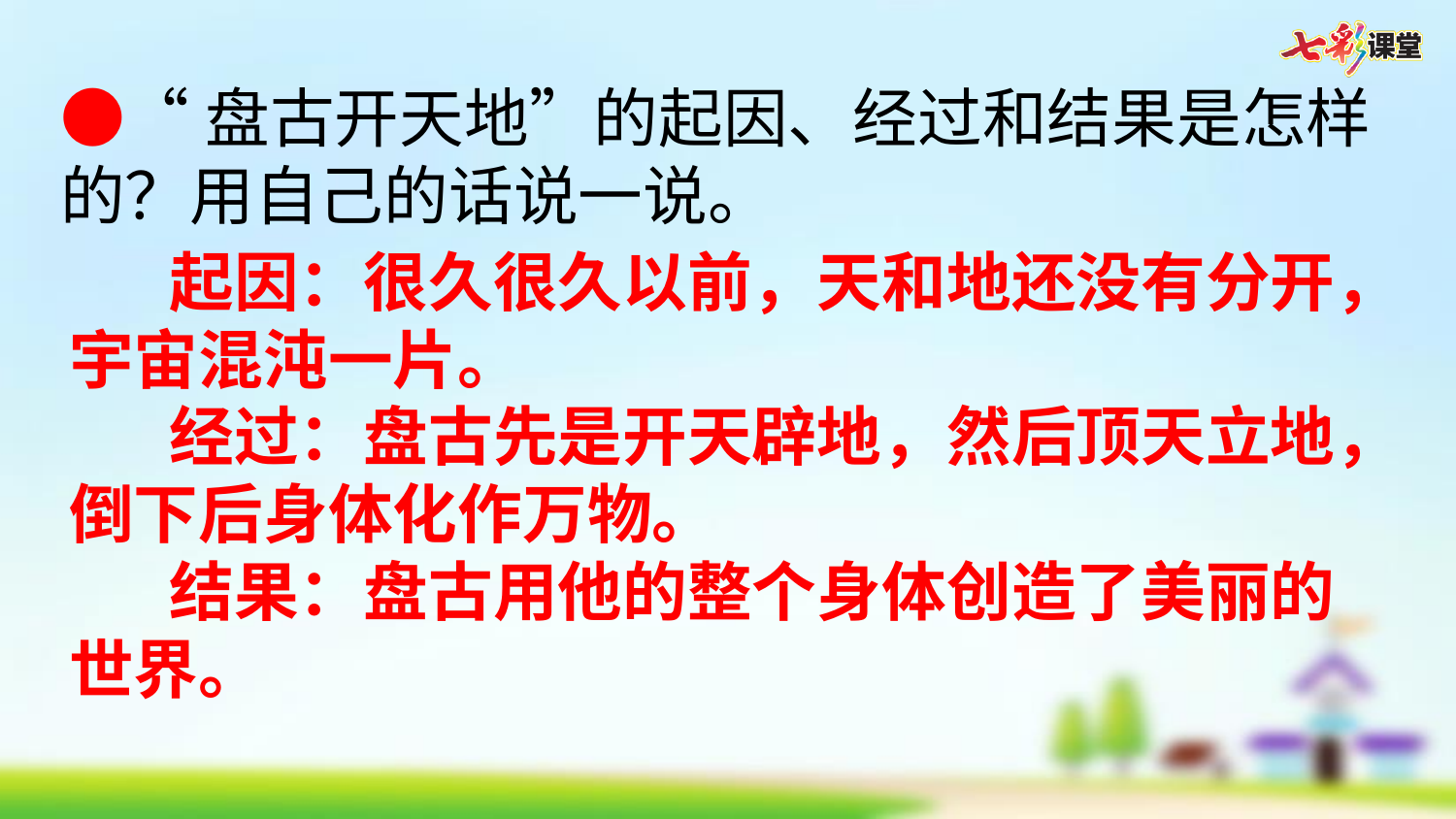

●“盘古开天地”的起因、经过和结果是怎样的？用自己的话说一说。
起因：很久很久以前，天和地还没有分开，宇宙混沌一片。
经过：盘古先是开天辟地，然后顶天立地，倒下后身体化作万物。
结果：盘古用他的整个身体创造了美丽的世界。